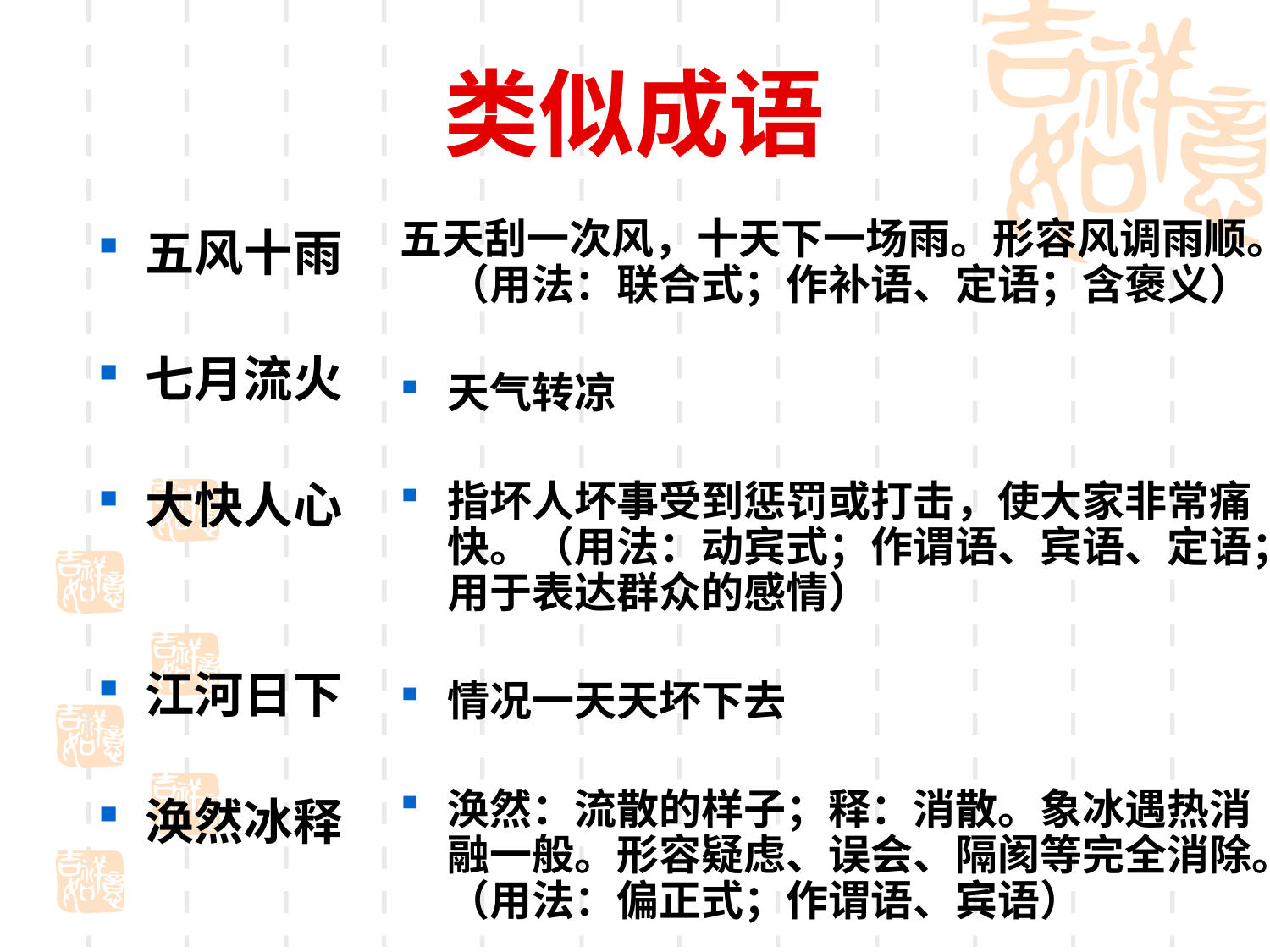

# 类似成语
五天刮一次风，十天下一场雨。形容风调雨顺。（用法：联合式；作补语、定语；含褒义）

天气转凉

指坏人坏事受到惩罚或打击，使大家非常痛快。（用法：动宾式；作谓语、宾语、定语；用于表达群众的感情）

情况一天天坏下去

涣然：流散的样子；释：消散。象冰遇热消融一般。形容疑虑、误会、隔阂等完全消除。（用法：偏正式；作谓语、宾语）

五风十雨

七月流火

大快人心

江河日下

涣然冰释